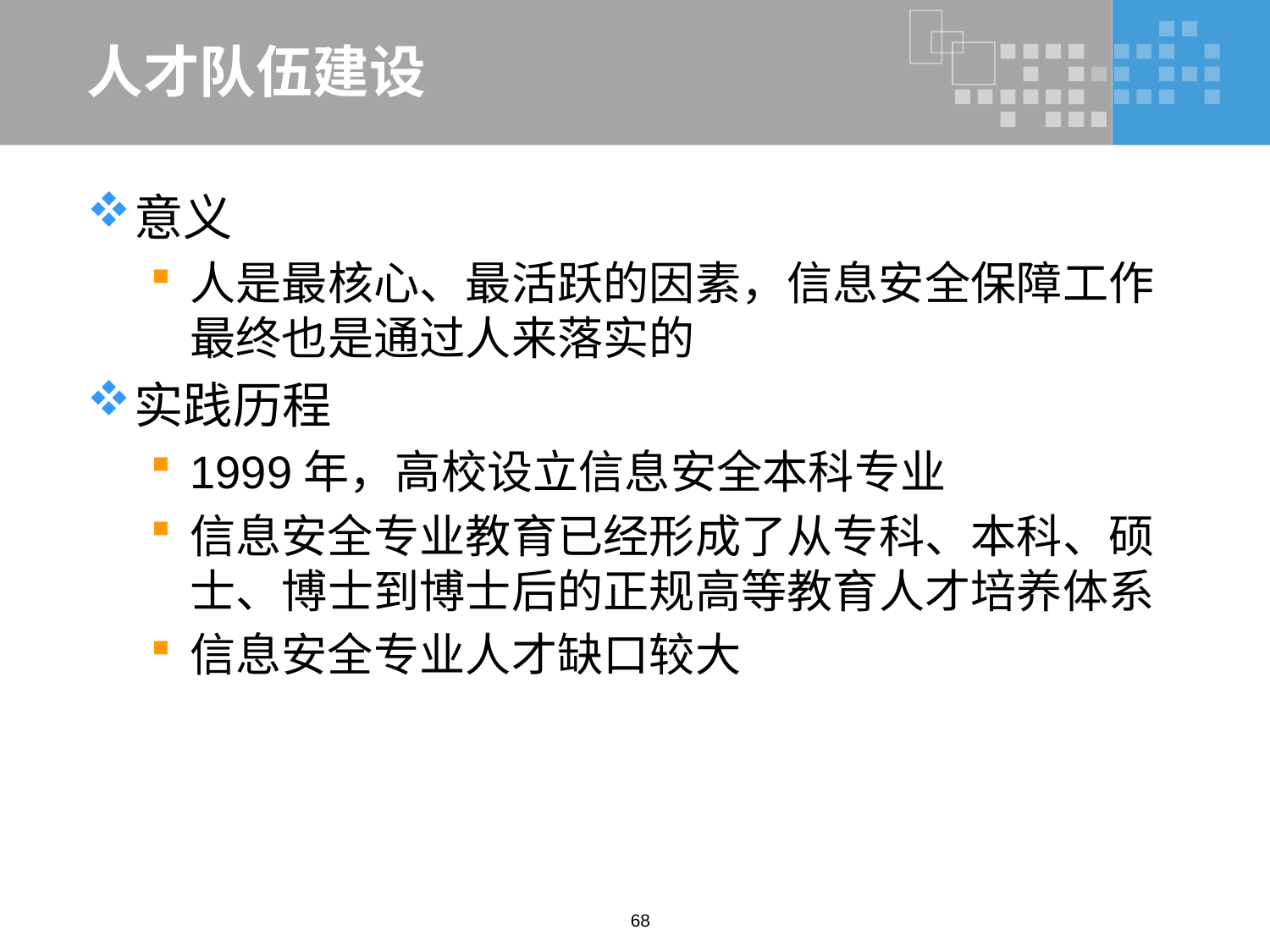

# 人才队伍建设
意义
人是最核心、最活跃的因素，信息安全保障工作最终也是通过人来落实的
实践历程
1999年，高校设立信息安全本科专业
信息安全专业教育已经形成了从专科、本科、硕士、博士到博士后的正规高等教育人才培养体系
信息安全专业人才缺口较大

68